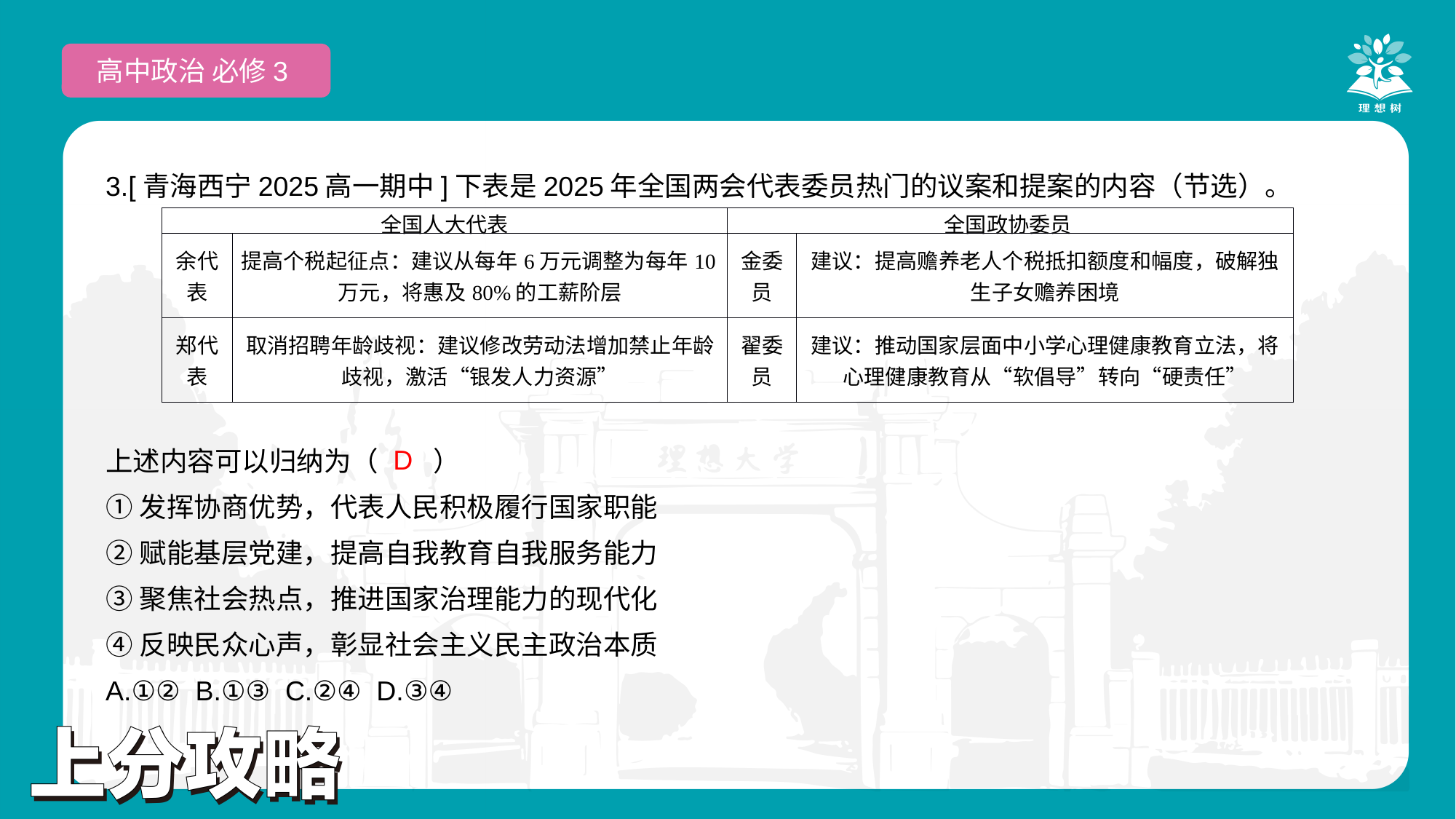

高中政治 必修3
3.[青海西宁2025高一期中]下表是2025年全国两会代表委员热门的议案和提案的内容（节选）。

上述内容可以归纳为（　　）
①发挥协商优势，代表人民积极履行国家职能
②赋能基层党建，提高自我教育自我服务能力
③聚焦社会热点，推进国家治理能力的现代化
④反映民众心声，彰显社会主义民主政治本质
A.①②  B.①③  C.②④  D.③④
| 全国人大代表 |  | 全国政协委员 |  |
| --- | --- | --- | --- |
| 余代表 | 提高个税起征点：建议从每年6万元调整为每年10万元，将惠及80%的工薪阶层 | 金委员 | 建议：提高赡养老人个税抵扣额度和幅度，破解独生子女赡养困境 |
| 郑代表 | 取消招聘年龄歧视：建议修改劳动法增加禁止年龄歧视，激活“银发人力资源” | 翟委员 | 建议：推动国家层面中小学心理健康教育立法，将心理健康教育从“软倡导”转向“硬责任” |
 D